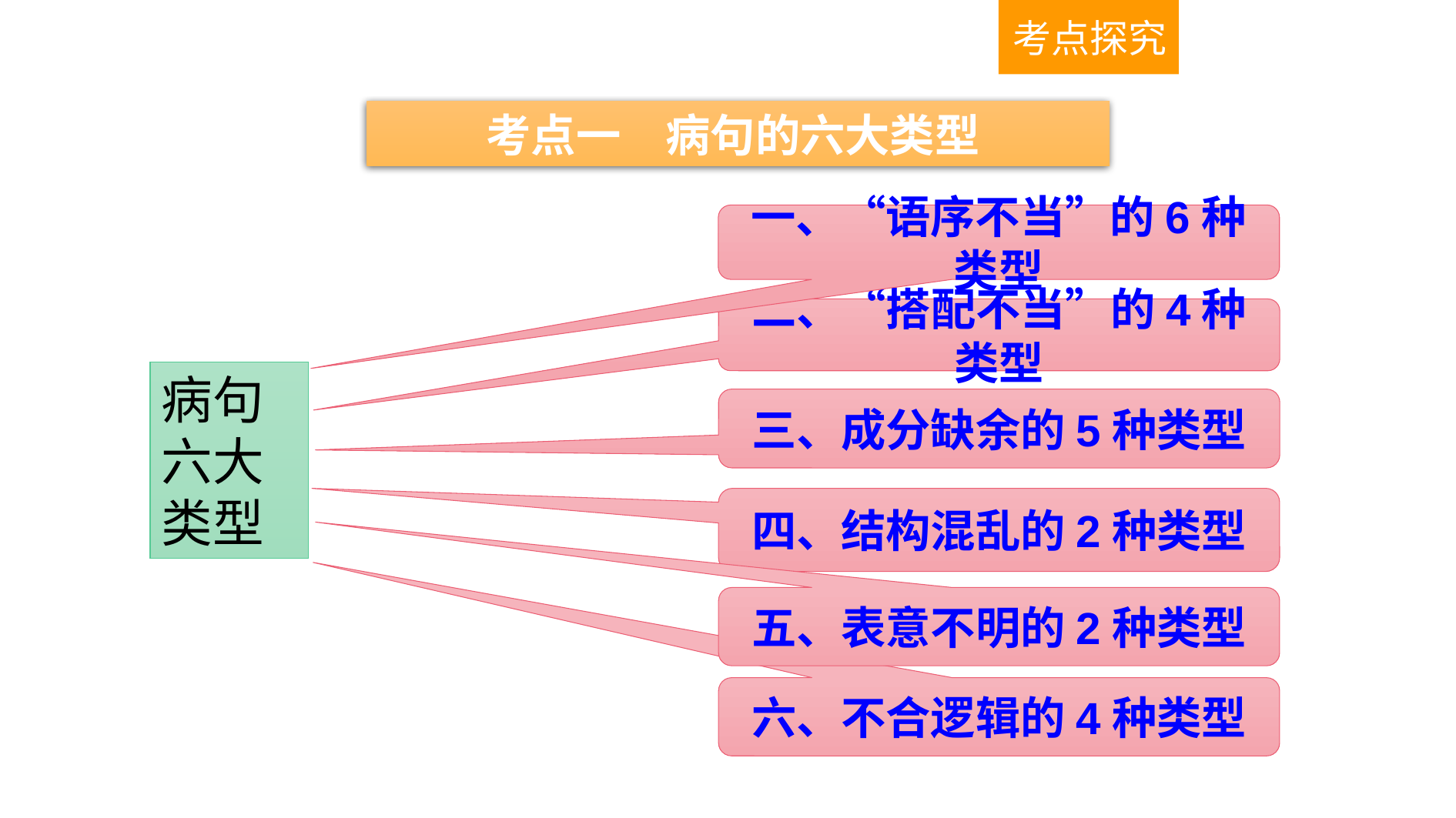

考点探究
考点一　病句的六大类型
一、“语序不当”的6种类型
二、“搭配不当”的4种类型
病句六大类型
三、成分缺余的5种类型
四、结构混乱的2种类型
五、表意不明的2种类型
六、不合逻辑的4种类型